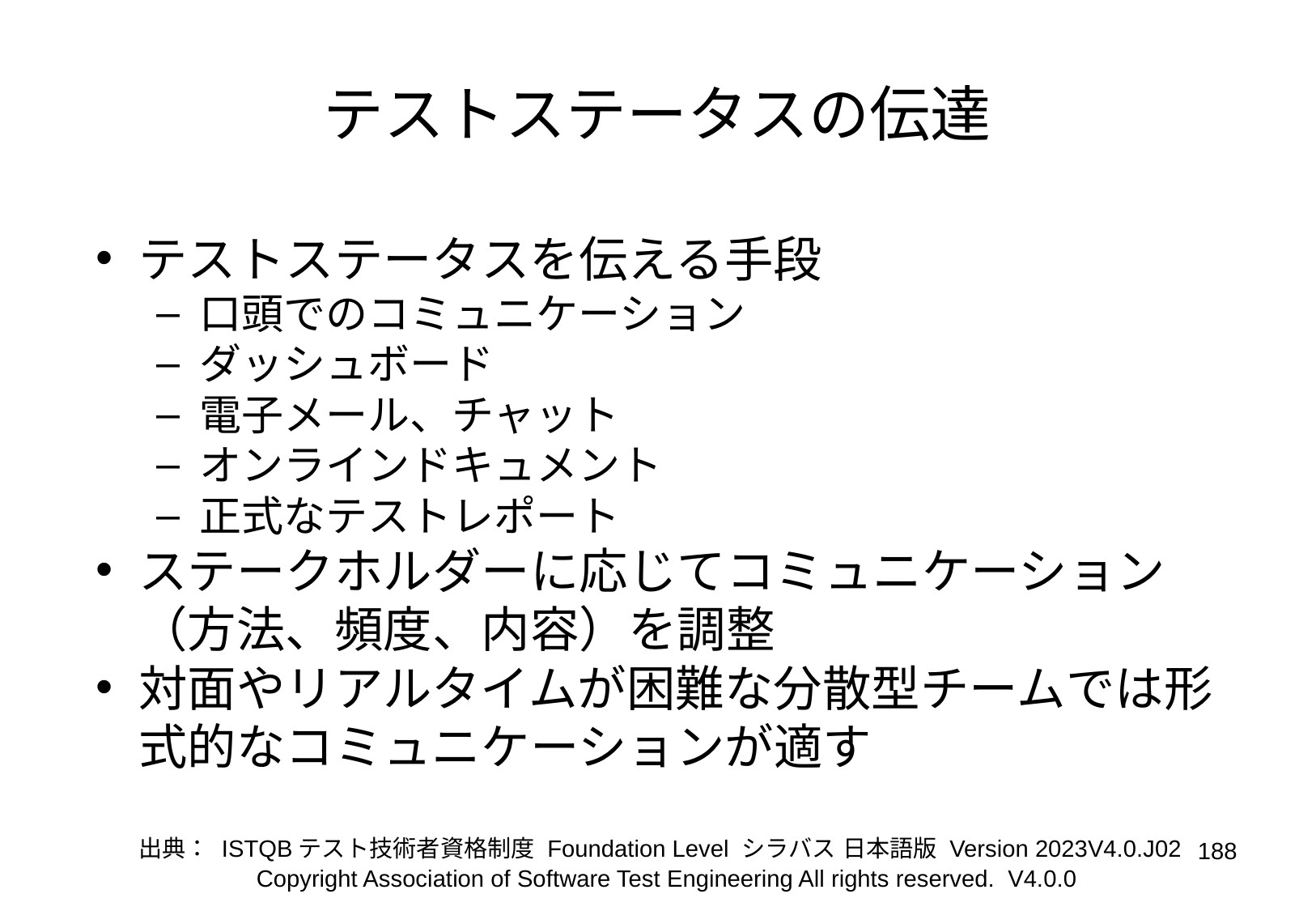

# テストステータスの伝達
テストステータスを伝える手段
口頭でのコミュニケーション
ダッシュボード
電子メール、チャット
オンラインドキュメント
正式なテストレポート
ステークホルダーに応じてコミュニケーション（方法、頻度、内容）を調整
対面やリアルタイムが困難な分散型チームでは形式的なコミュニケーションが適す
出典： ISTQBテスト技術者資格制度 Foundation Level シラバス 日本語版 Version 2023V4.0.J02
188
Copyright Association of Software Test Engineering All rights reserved.  V4.0.0